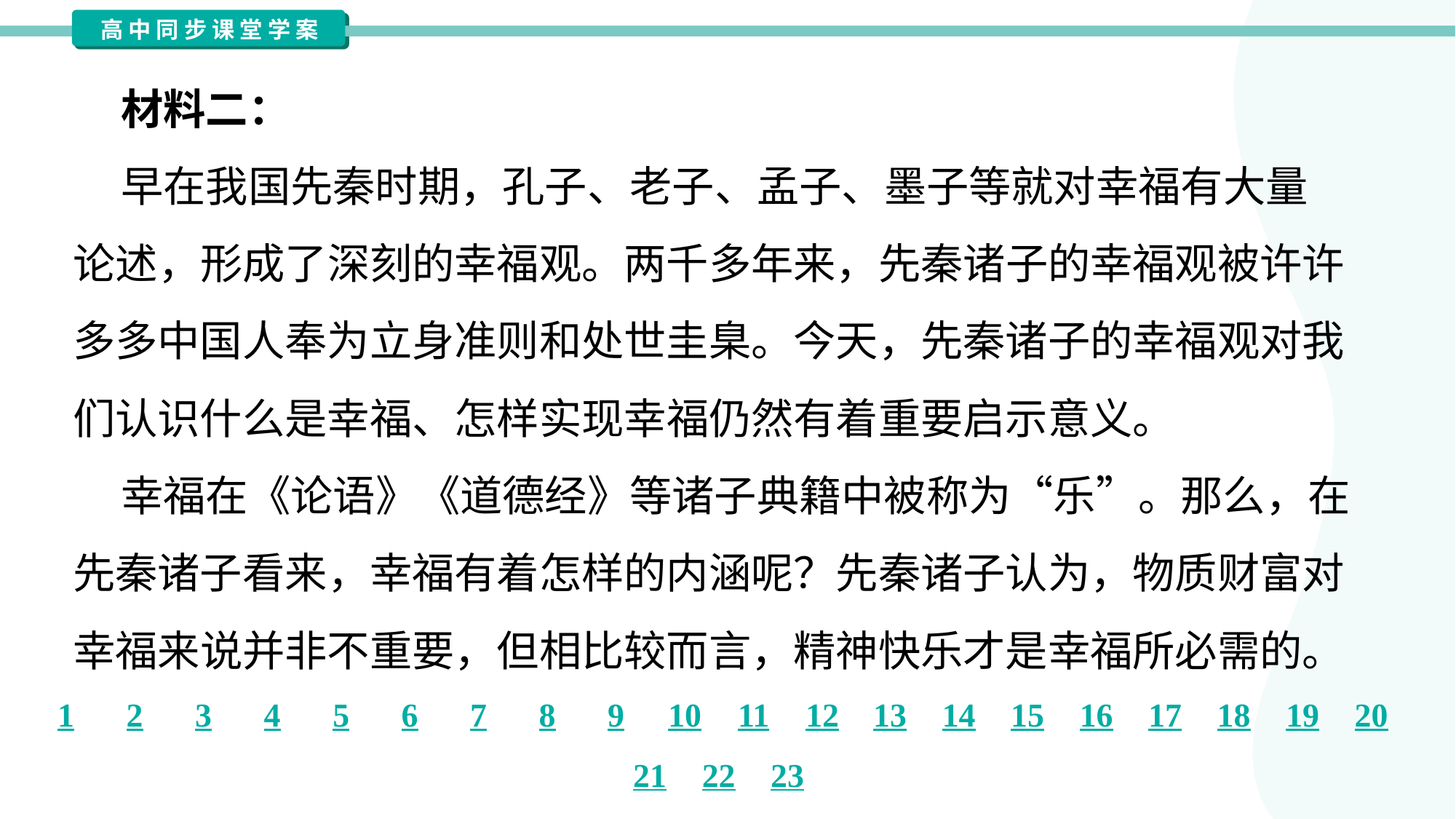

材料二：
    早在我国先秦时期，孔子、老子、孟子、墨子等就对幸福有大量
论述，形成了深刻的幸福观。两千多年来，先秦诸子的幸福观被许许
多多中国人奉为立身准则和处世圭臬。今天，先秦诸子的幸福观对我
们认识什么是幸福、怎样实现幸福仍然有着重要启示意义。
    幸福在《论语》《道德经》等诸子典籍中被称为“乐”。那么，在
先秦诸子看来，幸福有着怎样的内涵呢？先秦诸子认为，物质财富对
幸福来说并非不重要，但相比较而言，精神快乐才是幸福所必需的。